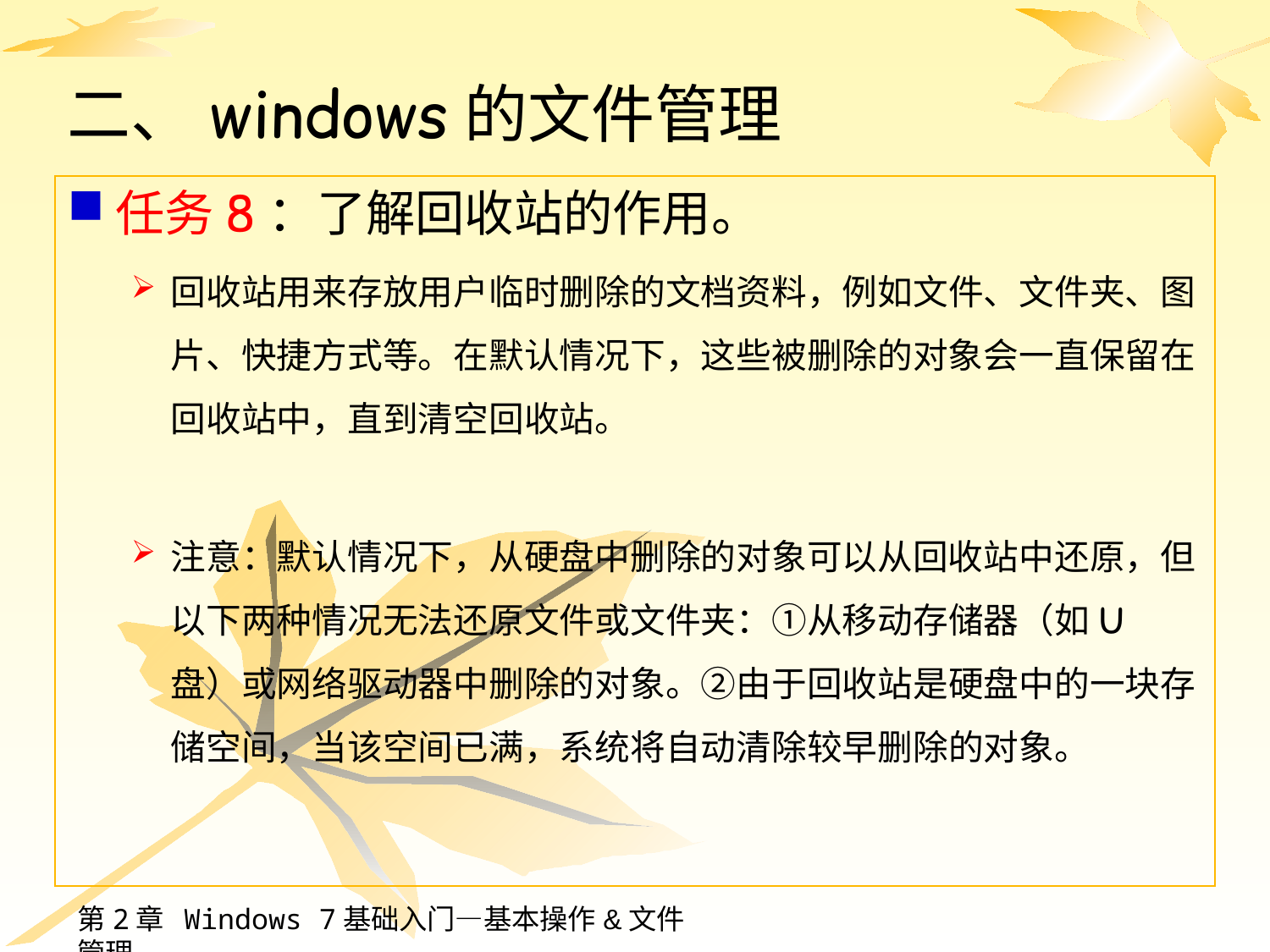

# 二、windows的文件管理
任务8：了解回收站的作用。
回收站用来存放用户临时删除的文档资料，例如文件、文件夹、图片、快捷方式等。在默认情况下，这些被删除的对象会一直保留在回收站中，直到清空回收站。

注意：默认情况下，从硬盘中删除的对象可以从回收站中还原，但以下两种情况无法还原文件或文件夹：①从移动存储器（如U盘）或网络驱动器中删除的对象。②由于回收站是硬盘中的一块存储空间，当该空间已满，系统将自动清除较早删除的对象。